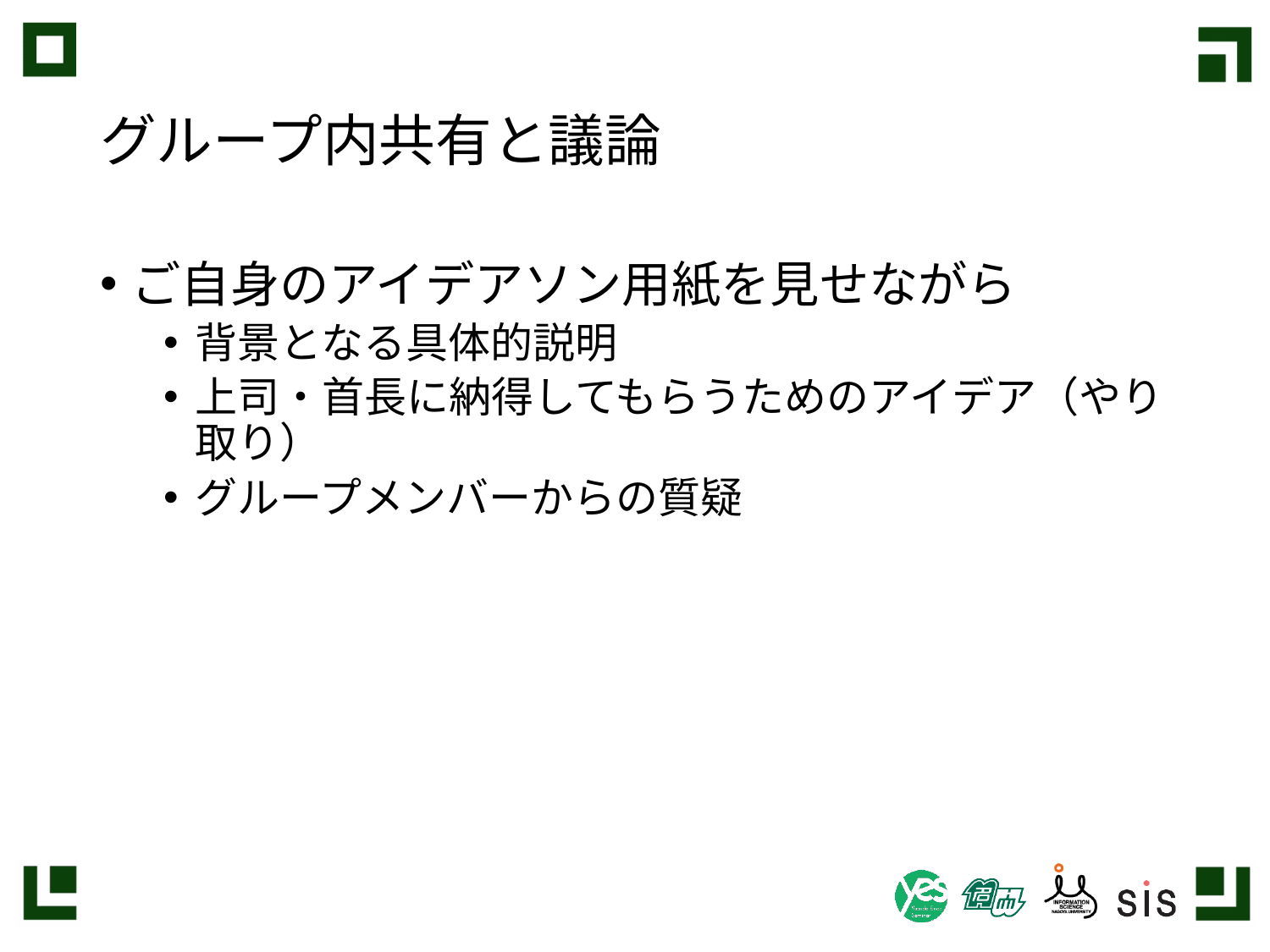

# グループ内共有と議論
ご自身のアイデアソン用紙を見せながら
背景となる具体的説明
上司・首長に納得してもらうためのアイデア（やり取り）
グループメンバーからの質疑